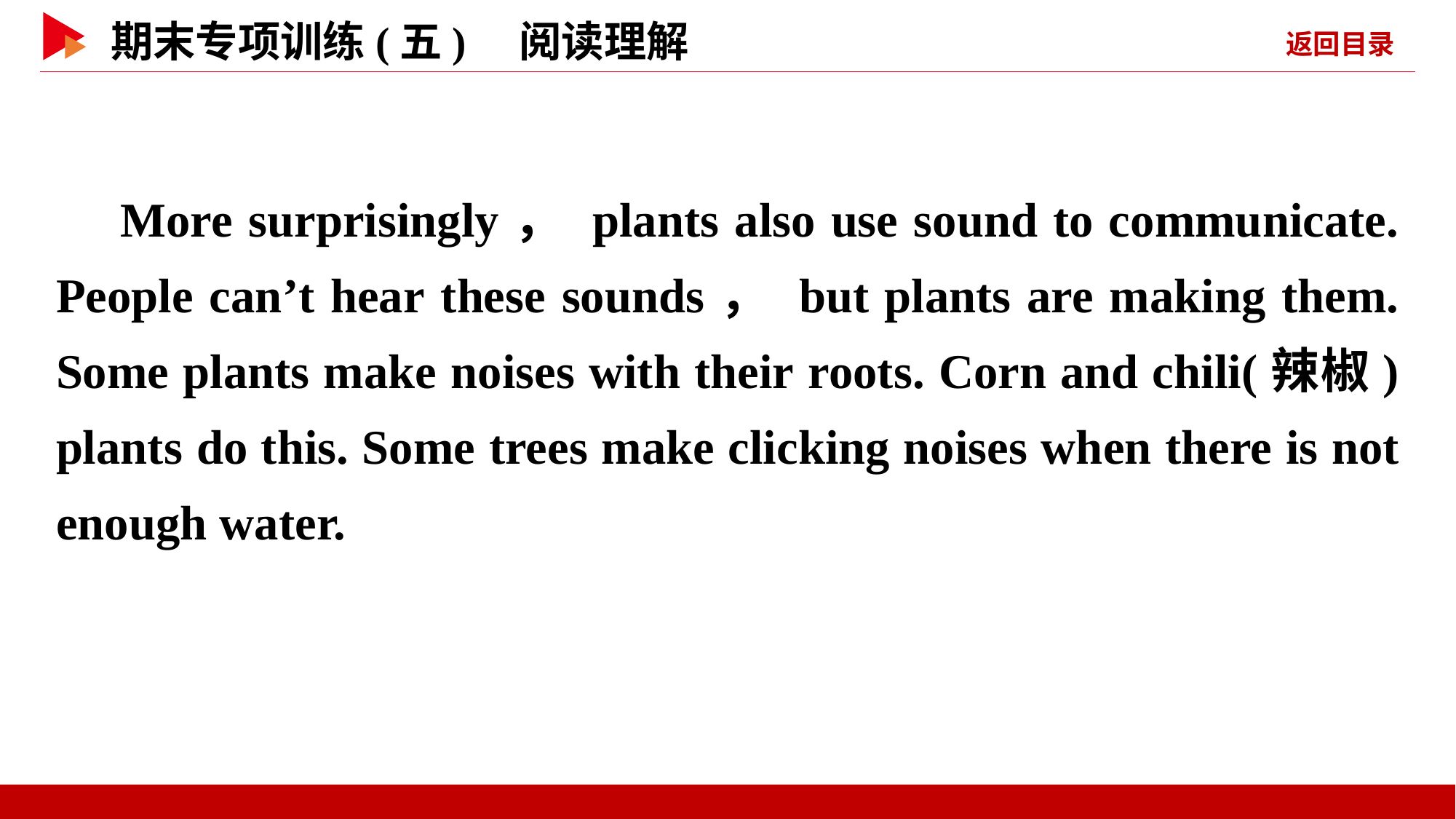

More surprisingly， plants also use sound to communicate. People can’t hear these sounds， but plants are making them. Some plants make noises with their roots. Corn and chili(辣椒) plants do this. Some trees make clicking noises when there is not enough water.